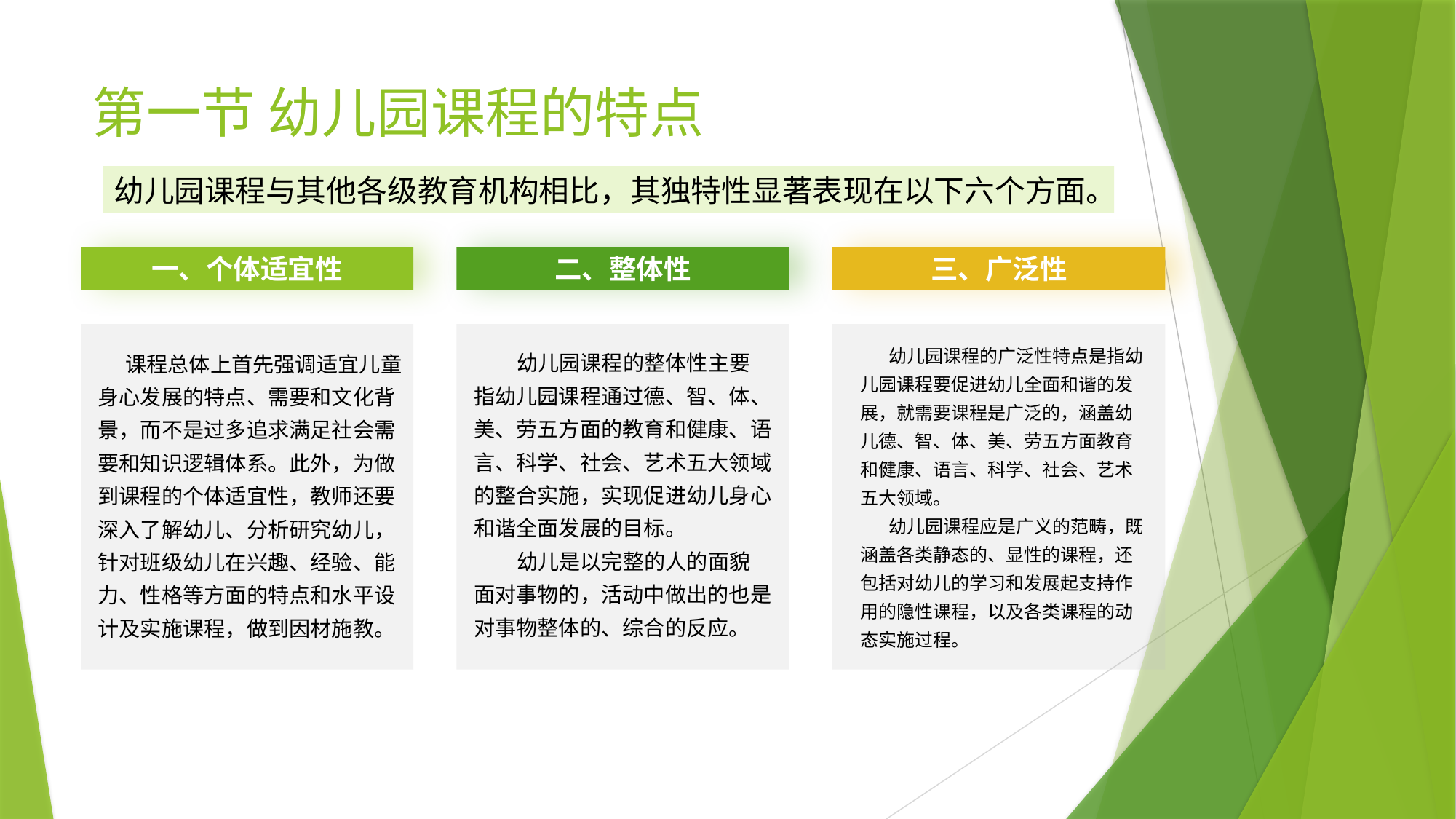

# 第一节 幼儿园课程的特点
幼儿园课程与其他各级教育机构相比，其独特性显著表现在以下六个方面。
一、个体适宜性

      课程总体上首先强调适宜儿童身心发展的特点、需要和文化背景，而不是过多追求满足社会需要和知识逻辑体系。此外，为做到课程的个体适宜性，教师还要深入了解幼儿、分析研究幼儿，针对班级幼儿在兴趣、经验、能力、性格等方面的特点和水平设计及实施课程，做到因材施教。
二、整体性

        幼儿园课程的整体性主要指幼儿园课程通过德、智、体、美、劳五方面的教育和健康、语言、科学、社会、艺术五大领域的整合实施，实现促进幼儿身心和谐全面发展的目标。
        幼儿是以完整的人的面貌面对事物的，活动中做出的也是对事物整体的、综合的反应。
三、广泛性

      幼儿园课程的广泛性特点是指幼儿园课程要促进幼儿全面和谐的发展，就需要课程是广泛的，涵盖幼儿德、智、体、美、劳五方面教育和健康、语言、科学、社会、艺术五大领域。
      幼儿园课程应是广义的范畴，既涵盖各类静态的、显性的课程，还包括对幼儿的学习和发展起支持作用的隐性课程，以及各类课程的动态实施过程。